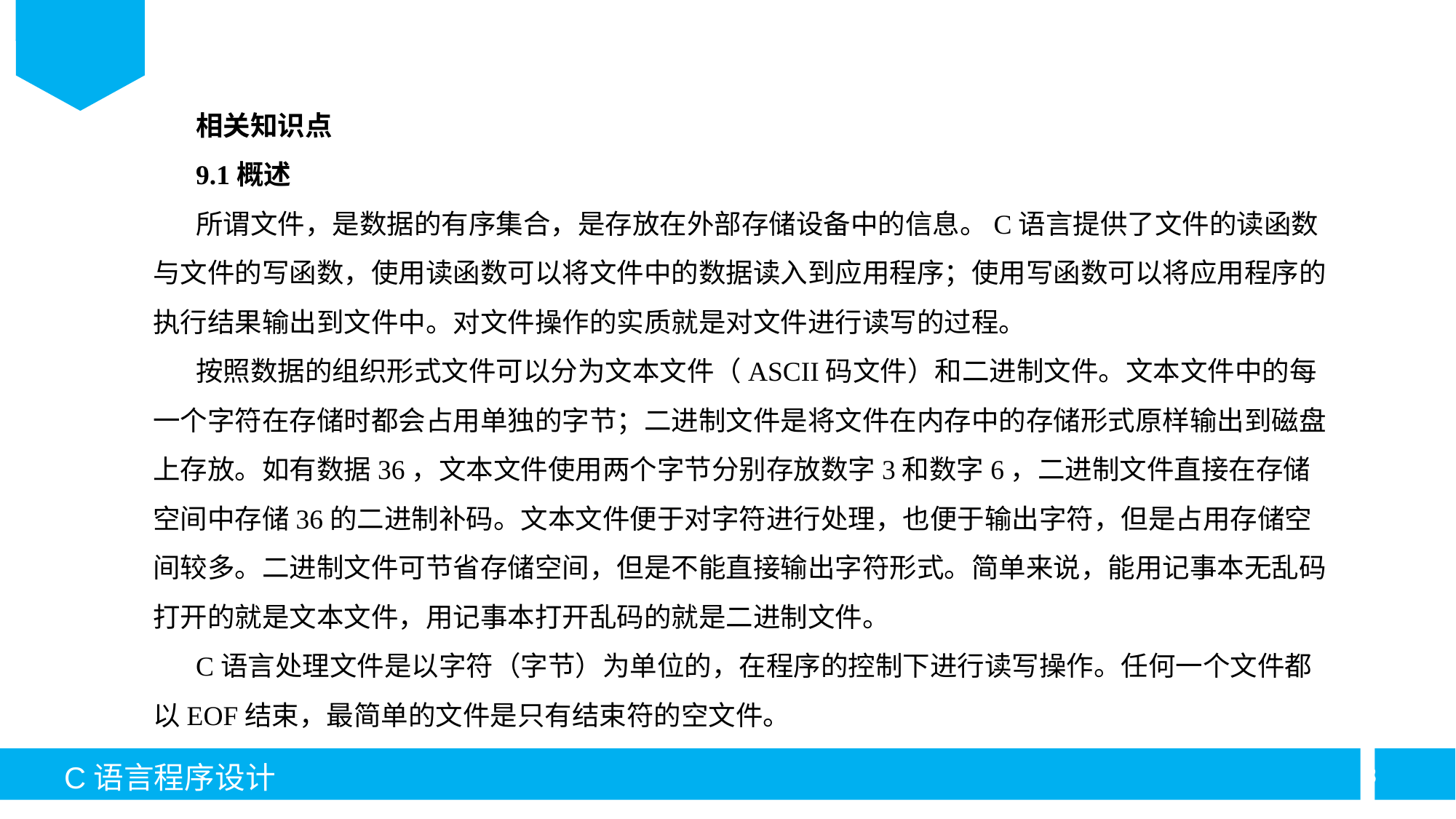

相关知识点
9.1概述
所谓文件，是数据的有序集合，是存放在外部存储设备中的信息。C语言提供了文件的读函数与文件的写函数，使用读函数可以将文件中的数据读入到应用程序；使用写函数可以将应用程序的执行结果输出到文件中。对文件操作的实质就是对文件进行读写的过程。
按照数据的组织形式文件可以分为文本文件（ASCII码文件）和二进制文件。文本文件中的每一个字符在存储时都会占用单独的字节；二进制文件是将文件在内存中的存储形式原样输出到磁盘上存放。如有数据36，文本文件使用两个字节分别存放数字3和数字6，二进制文件直接在存储空间中存储36的二进制补码。文本文件便于对字符进行处理，也便于输出字符，但是占用存储空间较多。二进制文件可节省存储空间，但是不能直接输出字符形式。简单来说，能用记事本无乱码打开的就是文本文件，用记事本打开乱码的就是二进制文件。
C语言处理文件是以字符（字节）为单位的，在程序的控制下进行读写操作。任何一个文件都以EOF结束，最简单的文件是只有结束符的空文件。